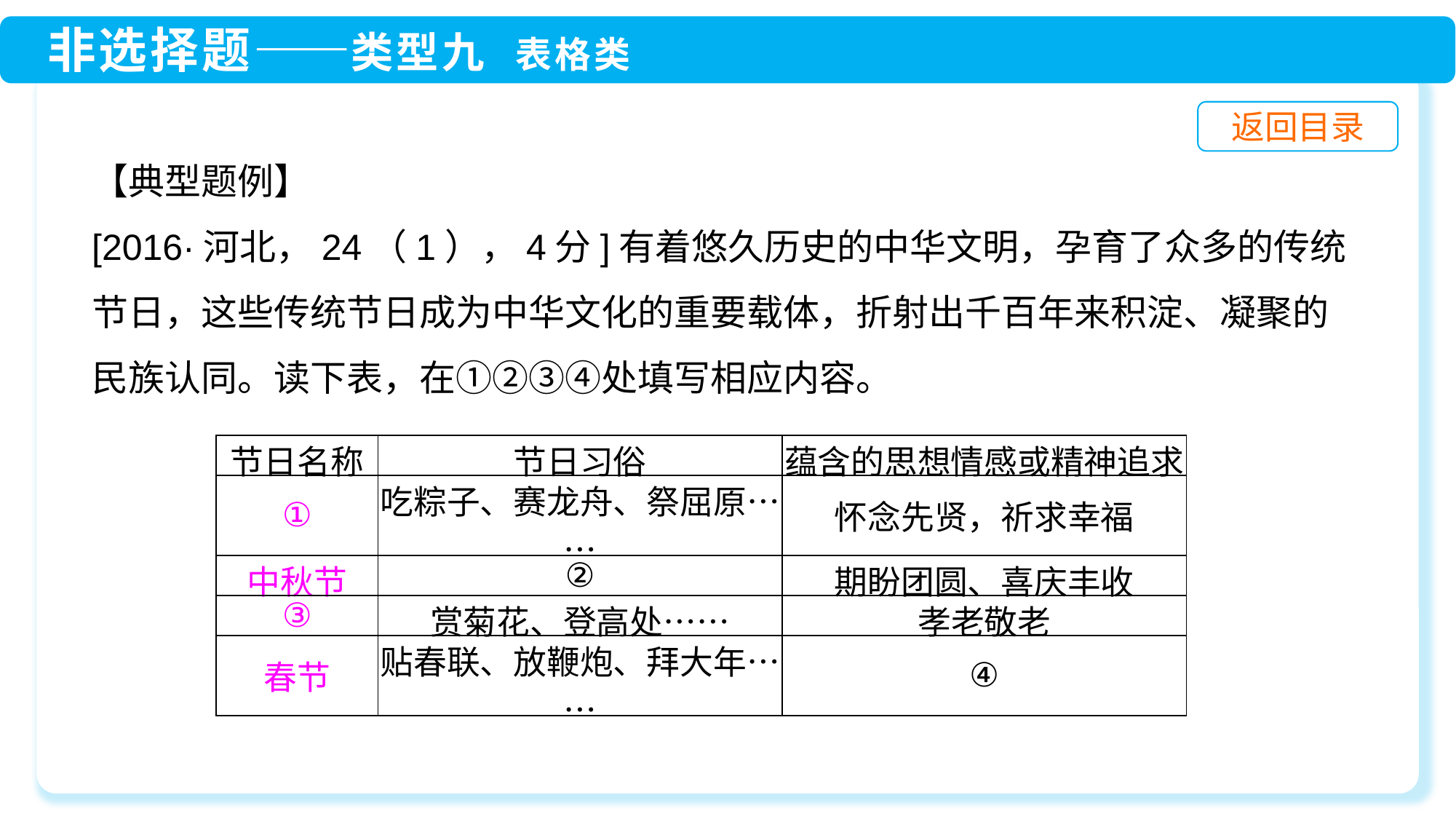

【典型题例】
[2016·河北，24（1），4分]有着悠久历史的中华文明，孕育了众多的传统节日，这些传统节日成为中华文化的重要载体，折射出千百年来积淀、凝聚的民族认同。读下表，在①②③④处填写相应内容。

| 节日名称 | 节日习俗 | 蕴含的思想情感或精神追求 |
| --- | --- | --- |
| ① | 吃粽子、赛龙舟、祭屈原…… | 怀念先贤，祈求幸福 |
| 中秋节 | ② | 期盼团圆、喜庆丰收 |
| ③ | 赏菊花、登高处…… | 孝老敬老 |
| 春节 | 贴春联、放鞭炮、拜大年…… | ④ |